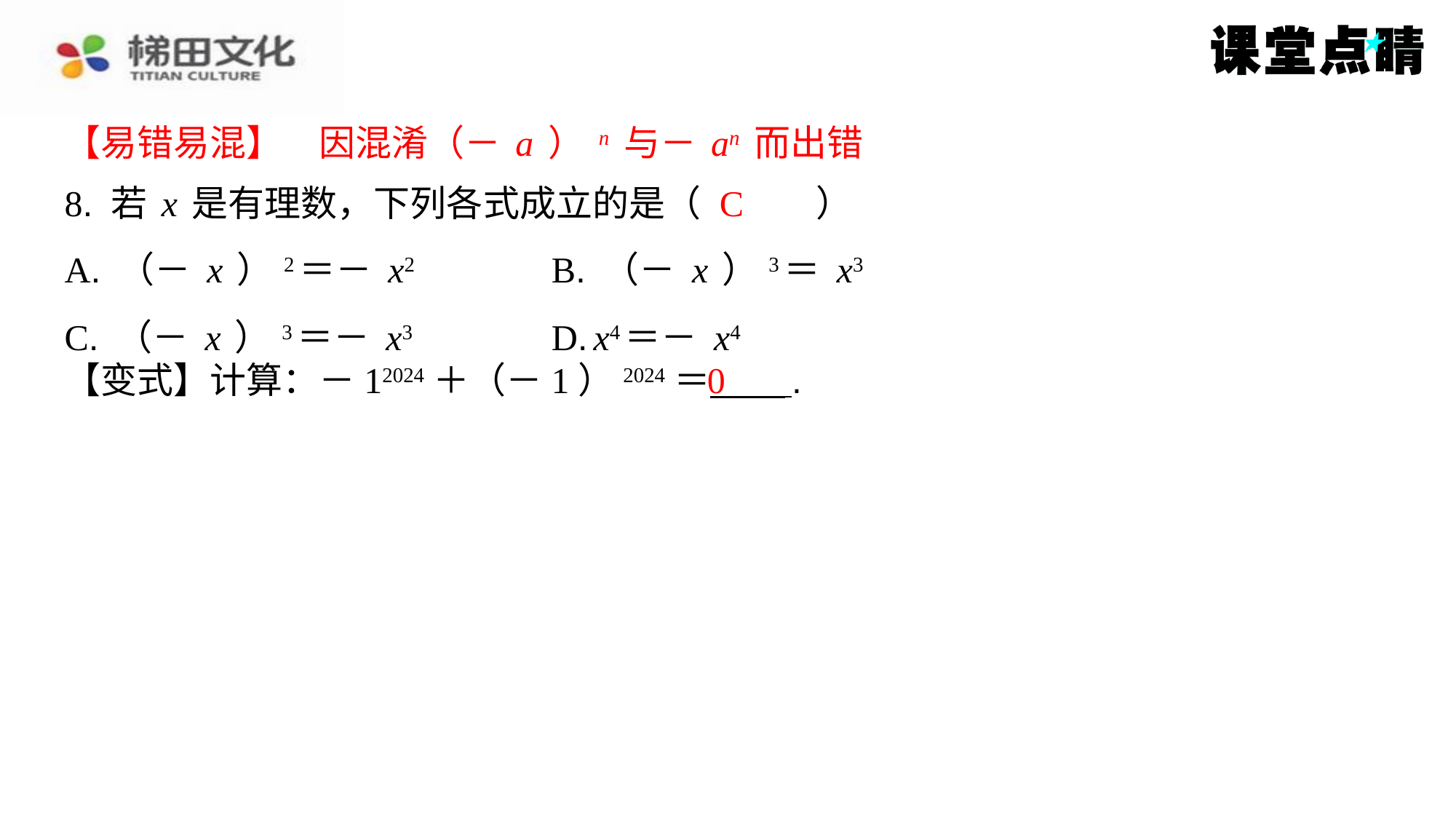

【易错易混】　因混淆（－a）n与－an而出错
【易错易混】　因混淆（－a）n与－an而出错
C
8. 若x是有理数，下列各式成立的是（　C　）
| A. （－x）2＝－x2 | B. （－x）3＝x3 |
| --- | --- |
| C. （－x）3＝－x3 | D. x4＝－x4 |
0
【变式】计算：－12024＋（－1）2024＝            ⁠.